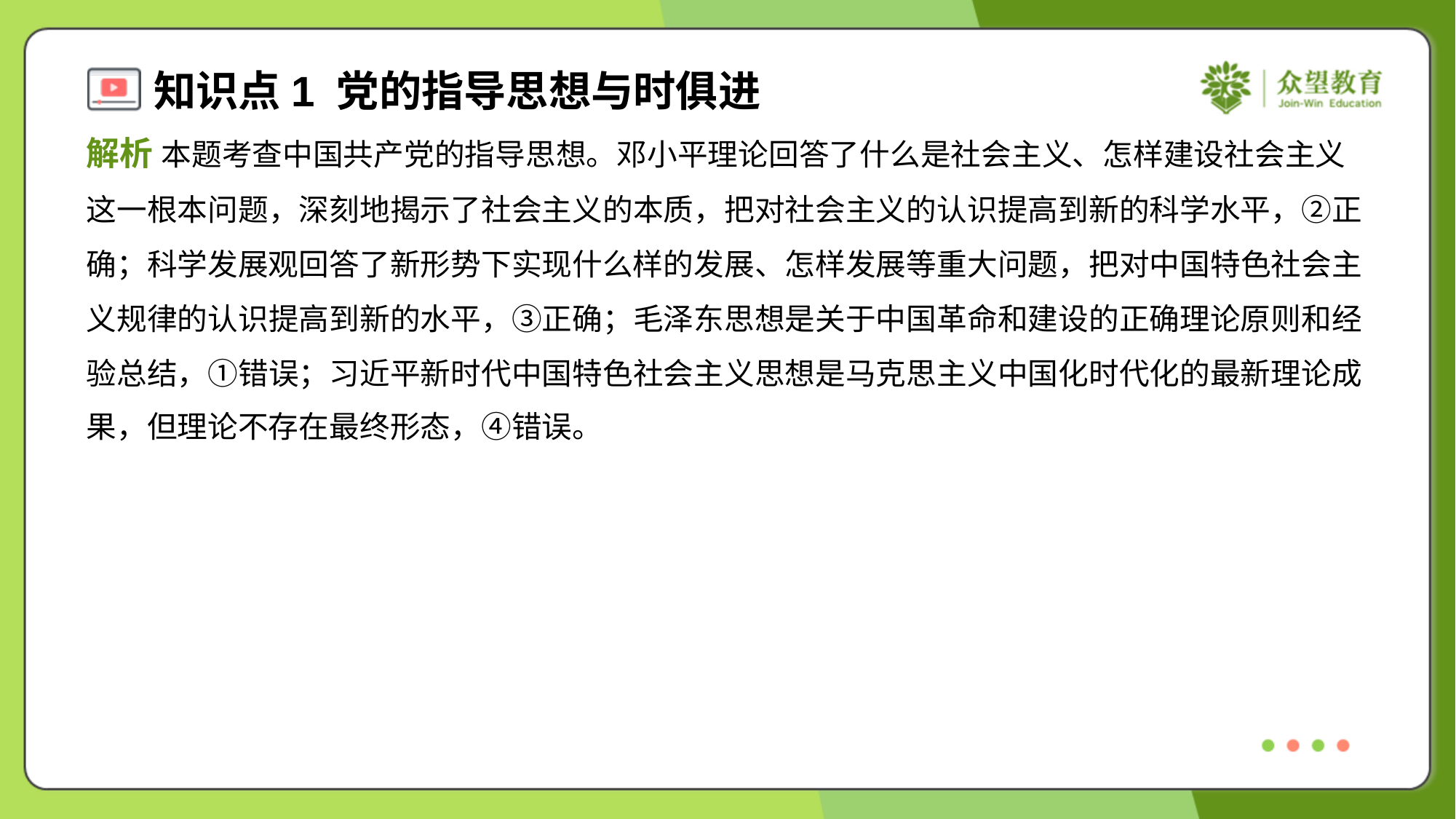

解析 本题考查中国共产党的指导思想。邓小平理论回答了什么是社会主义、怎样建设社会主义
这一根本问题，深刻地揭示了社会主义的本质，把对社会主义的认识提高到新的科学水平，②正
确；科学发展观回答了新形势下实现什么样的发展、怎样发展等重大问题，把对中国特色社会主
义规律的认识提高到新的水平，③正确；毛泽东思想是关于中国革命和建设的正确理论原则和经
验总结，①错误；习近平新时代中国特色社会主义思想是马克思主义中国化时代化的最新理论成
果，但理论不存在最终形态，④错误。